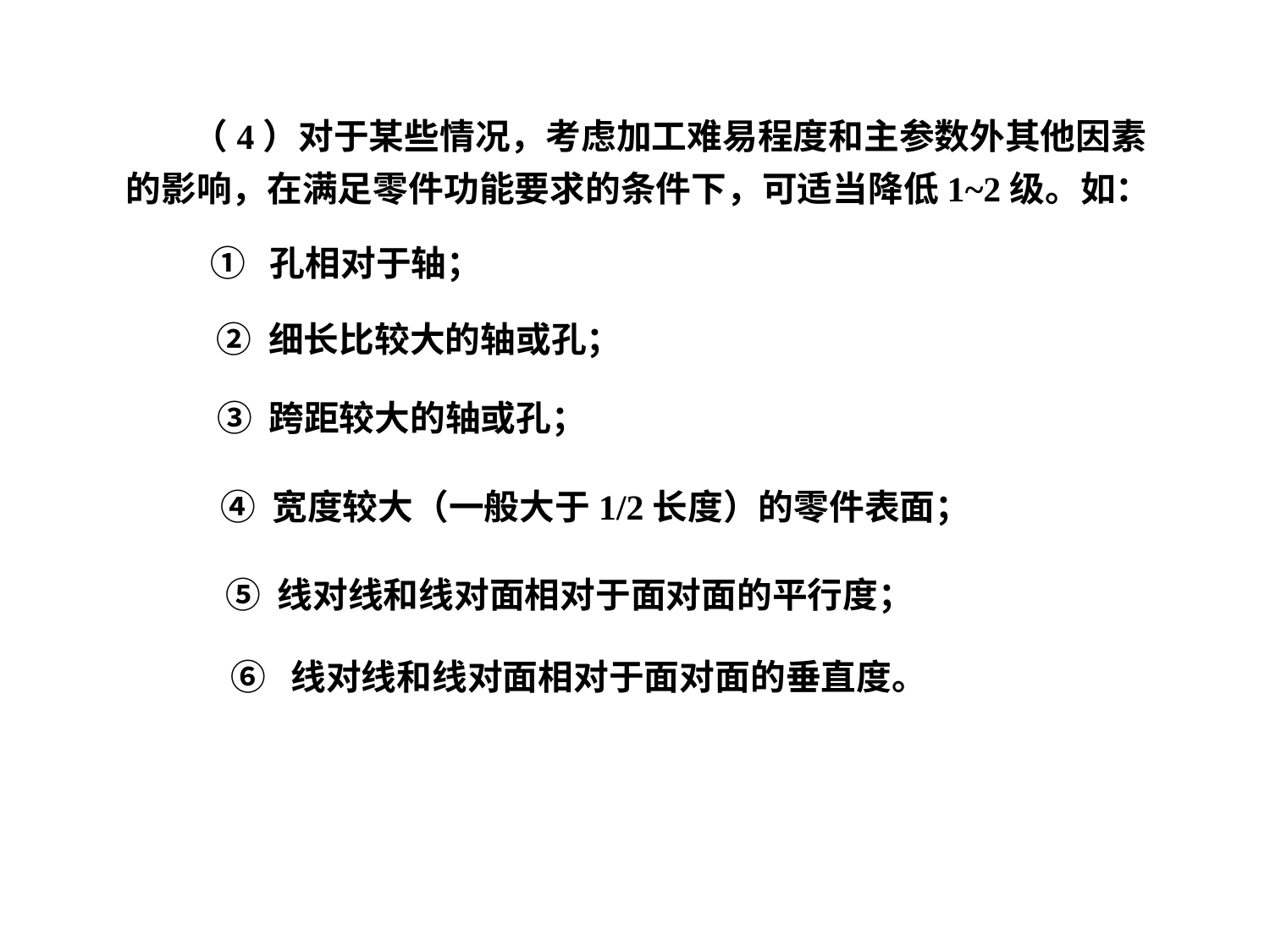

15
      （4）对于某些情况，考虑加工难易程度和主参数外其他因素的影响，在满足零件功能要求的条件下，可适当降低1~2级。如：
 ①  孔相对于轴；
 ② 细长比较大的轴或孔；
③ 跨距较大的轴或孔；
④ 宽度较大（一般大于1/2长度）的零件表面；
⑤ 线对线和线对面相对于面对面的平行度；
⑥  线对线和线对面相对于面对面的垂直度。